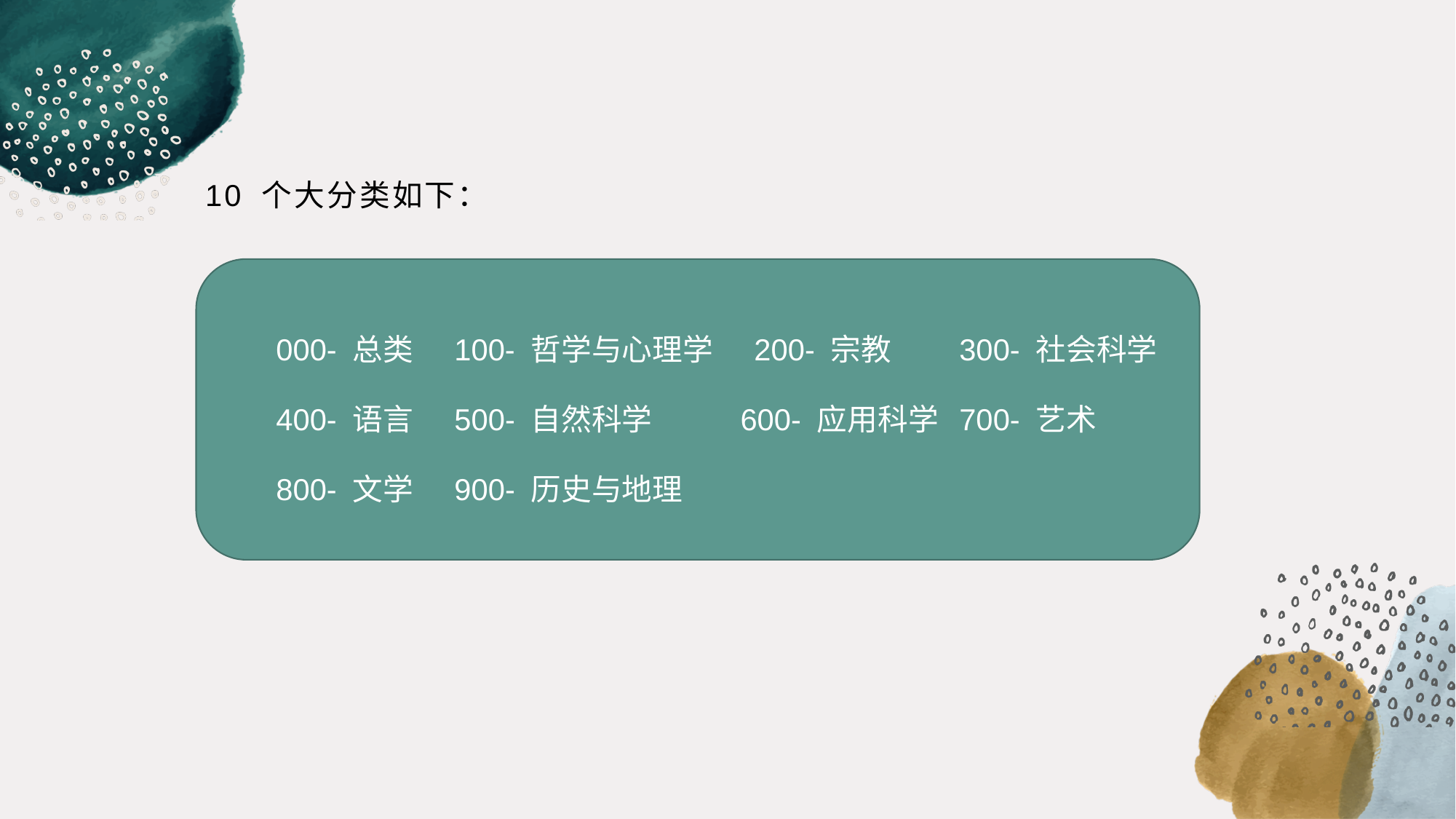

10 个大分类如下：
000- 总类     100- 哲学与心理学     200- 宗教         300- 社会科学
400- 语言     500- 自然科学            600- 应用科学  700- 艺术
800- 文学     900- 历史与地理